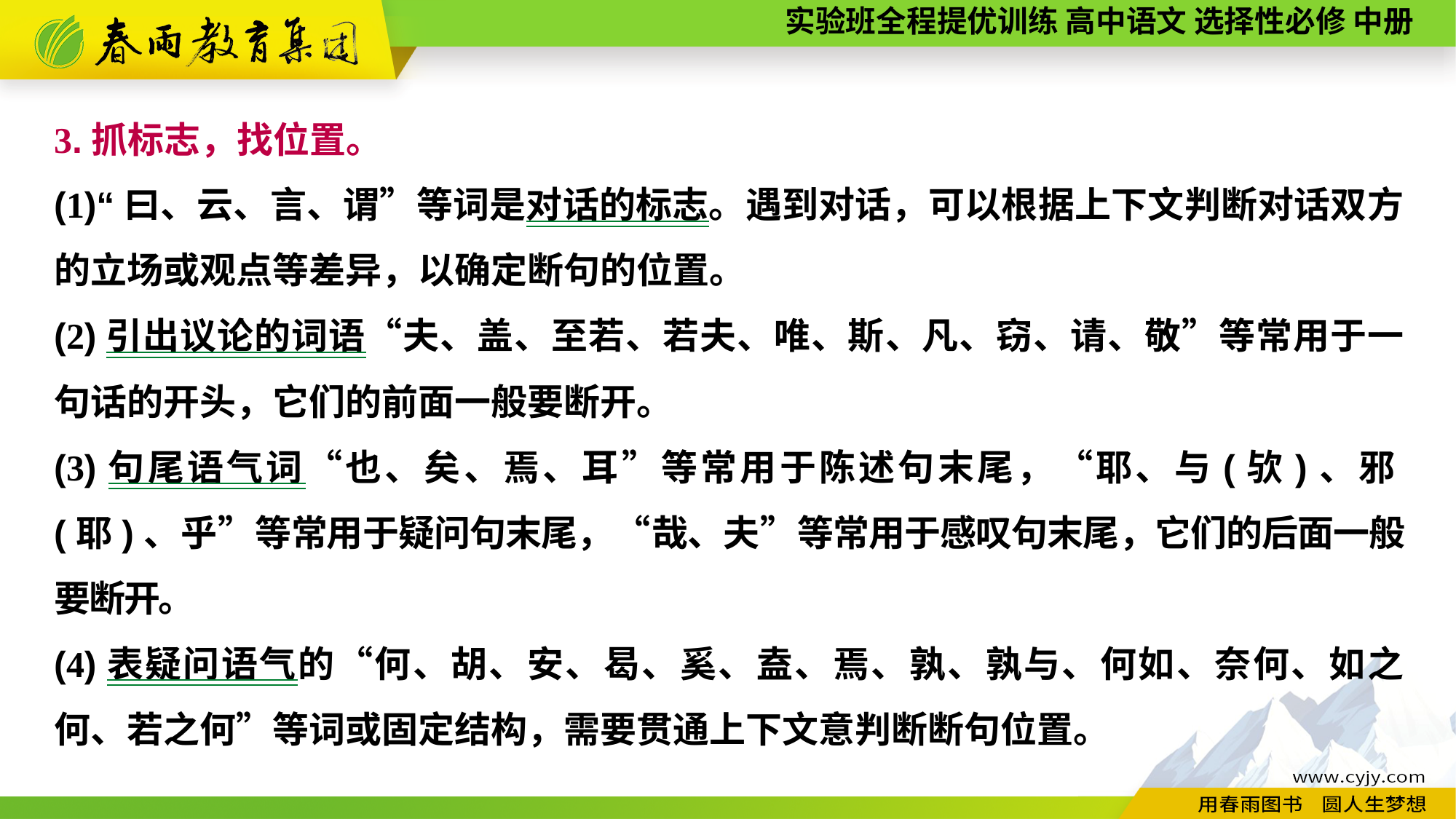

3.抓标志，找位置。
(1)“曰、云、言、谓”等词是对话的标志。遇到对话，可以根据上下文判断对话双方的立场或观点等差异，以确定断句的位置。
(2)引出议论的词语“夫、盖、至若、若夫、唯、斯、凡、窃、请、敬”等常用于一句话的开头，它们的前面一般要断开。
(3)句尾语气词“也、矣、焉、耳”等常用于陈述句末尾，“耶、与(欤)、邪(耶)、乎”等常用于疑问句末尾，“哉、夫”等常用于感叹句末尾，它们的后面一般要断开。
(4)表疑问语气的“何、胡、安、曷、奚、盍、焉、孰、孰与、何如、奈何、如之何、若之何”等词或固定结构，需要贯通上下文意判断断句位置。